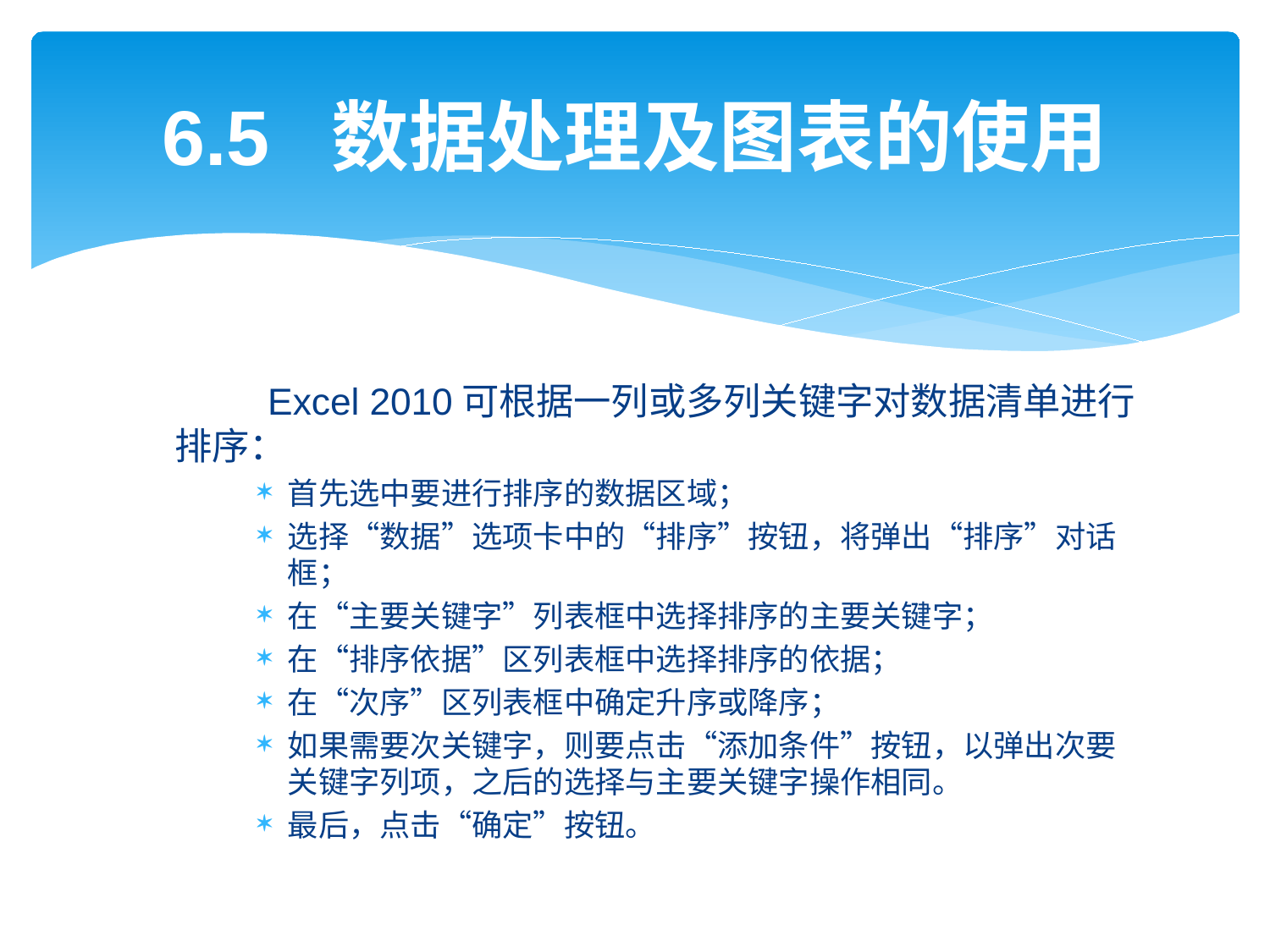

# 6.5  数据处理及图表的使用
         Excel 2010可根据一列或多列关键字对数据清单进行排序：
首先选中要进行排序的数据区域；
选择“数据”选项卡中的“排序”按钮，将弹出“排序”对话框；
在“主要关键字”列表框中选择排序的主要关键字；
在“排序依据”区列表框中选择排序的依据；
在“次序”区列表框中确定升序或降序；
如果需要次关键字，则要点击“添加条件”按钮，以弹出次要关键字列项，之后的选择与主要关键字操作相同。
最后，点击“确定”按钮。